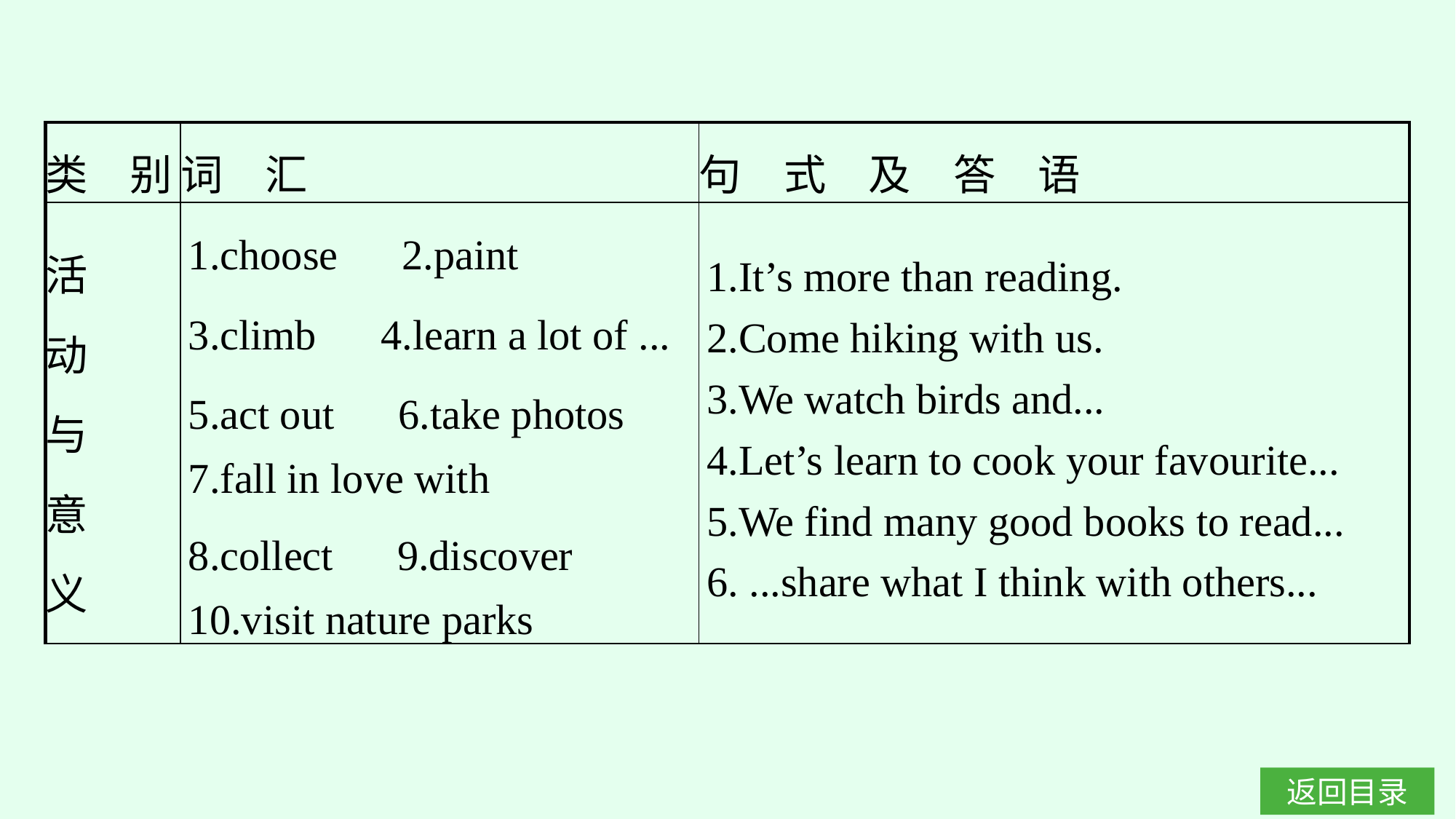

| 类　别 | 词　汇 | 句　式　及　答　语 |
| --- | --- | --- |
| 活 动 与 意 义 | 1.choose　2.paint 3.climb　4.learn a lot of ... 5.act out　6.take photos 7.fall in love with 8.collect　9.discover　10.visit nature parks | 1.It’s more than reading. 2.Come hiking with us. 3.We watch birds and... 4.Let’s learn to cook your favourite... 5.We find many good books to read... 6. ...share what I think with others... |